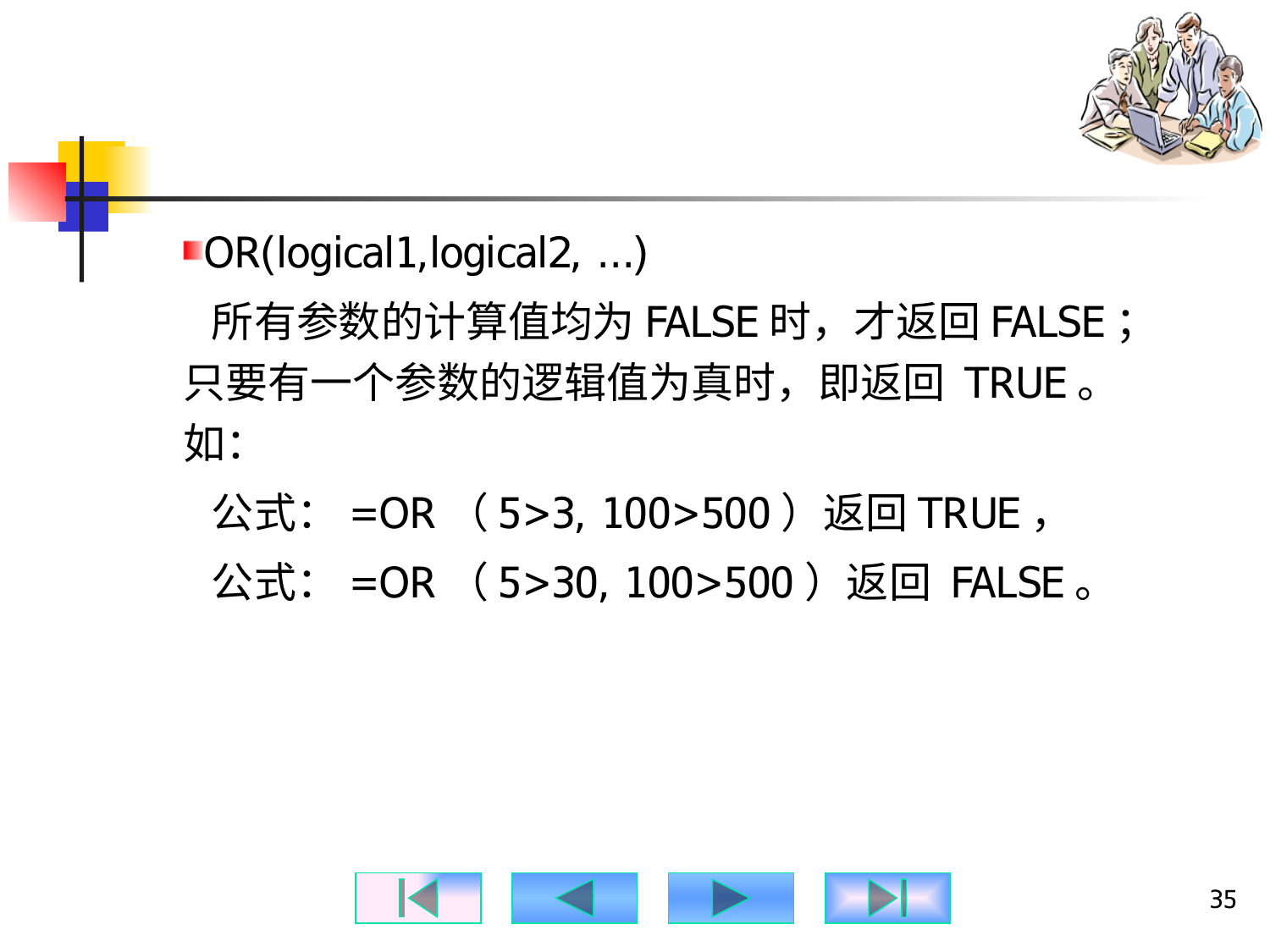

#
OR(logical1,logical2, ...)
  所有参数的计算值均为FALSE时，才返回FALSE；只要有一个参数的逻辑值为真时，即返回 TRUE。如：
  公式：=OR（5>3, 100>500）返回TRUE，
  公式：=OR（5>30, 100>500）返回 FALSE。
35